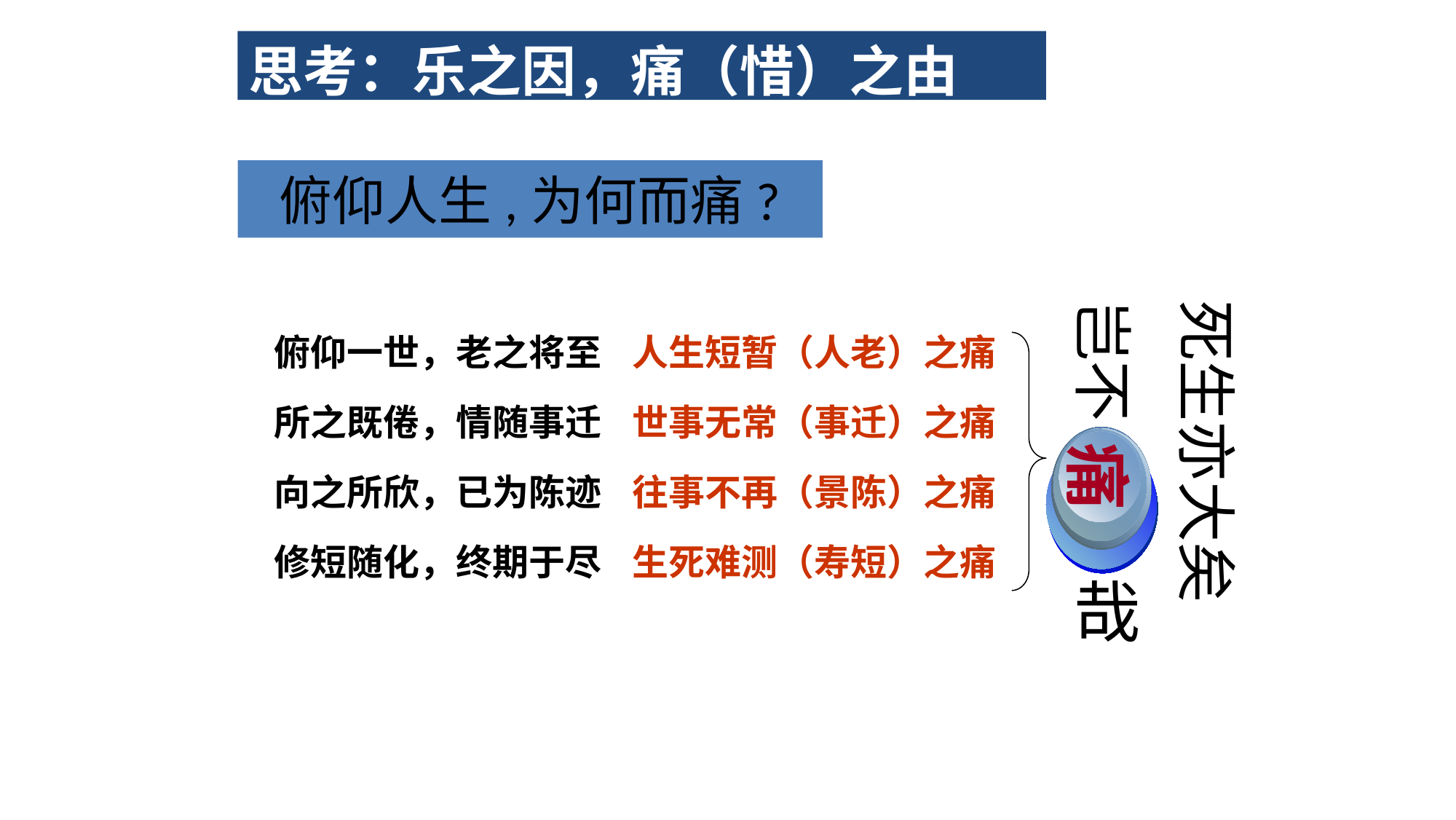

思考：乐之因，痛（惜）之由
俯仰人生,为何而痛?
死生亦大矣
岂不

俯仰一世，老之将至   人生短暂（人老）之痛

所之既倦，情随事迁   世事无常（事迁）之痛

向之所欣，已为陈迹   往事不再（景陈）之痛

修短随化，终期于尽   生死难测（寿短）之痛

痛

哉